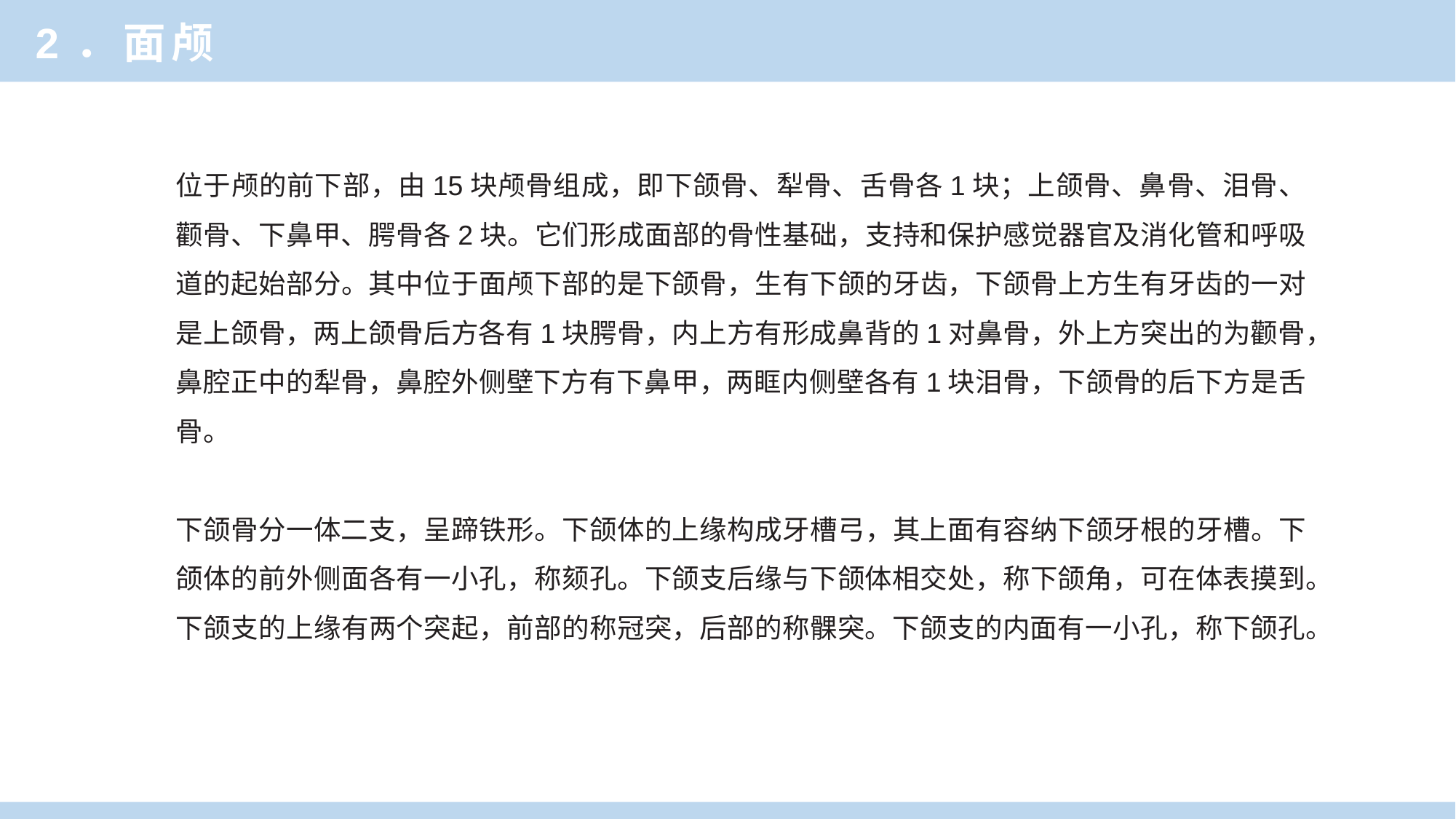

2．面颅

位于颅的前下部，由15块颅骨组成，即下颌骨、犁骨、舌骨各1块；上颌骨、鼻骨、泪骨、颧骨、下鼻甲、腭骨各2块。它们形成面部的骨性基础，支持和保护感觉器官及消化管和呼吸道的起始部分。其中位于面颅下部的是下颌骨，生有下颌的牙齿，下颌骨上方生有牙齿的一对是上颌骨，两上颌骨后方各有1块腭骨，内上方有形成鼻背的1对鼻骨，外上方突出的为颧骨，鼻腔正中的犁骨，鼻腔外侧壁下方有下鼻甲，两眶内侧壁各有1块泪骨，下颌骨的后下方是舌骨。

下颌骨分一体二支，呈蹄铁形。下颌体的上缘构成牙槽弓，其上面有容纳下颌牙根的牙槽。下颌体的前外侧面各有一小孔，称颏孔。下颌支后缘与下颌体相交处，称下颌角，可在体表摸到。下颌支的上缘有两个突起，前部的称冠突，后部的称髁突。下颌支的内面有一小孔，称下颌孔。